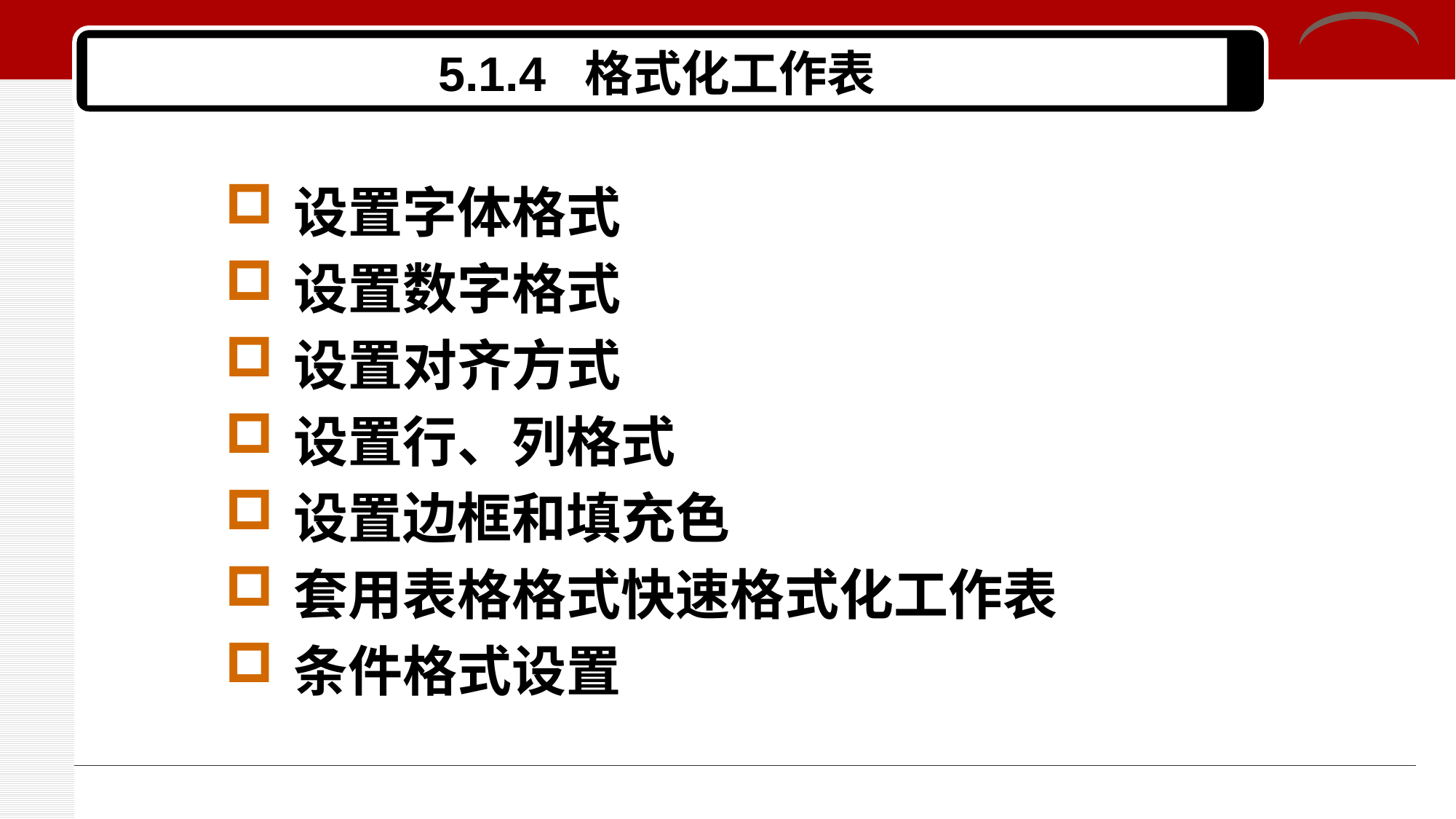

# 5.1.4  格式化工作表
设置字体格式
设置数字格式
设置对齐方式
设置行、列格式
设置边框和填充色
套用表格格式快速格式化工作表
条件格式设置